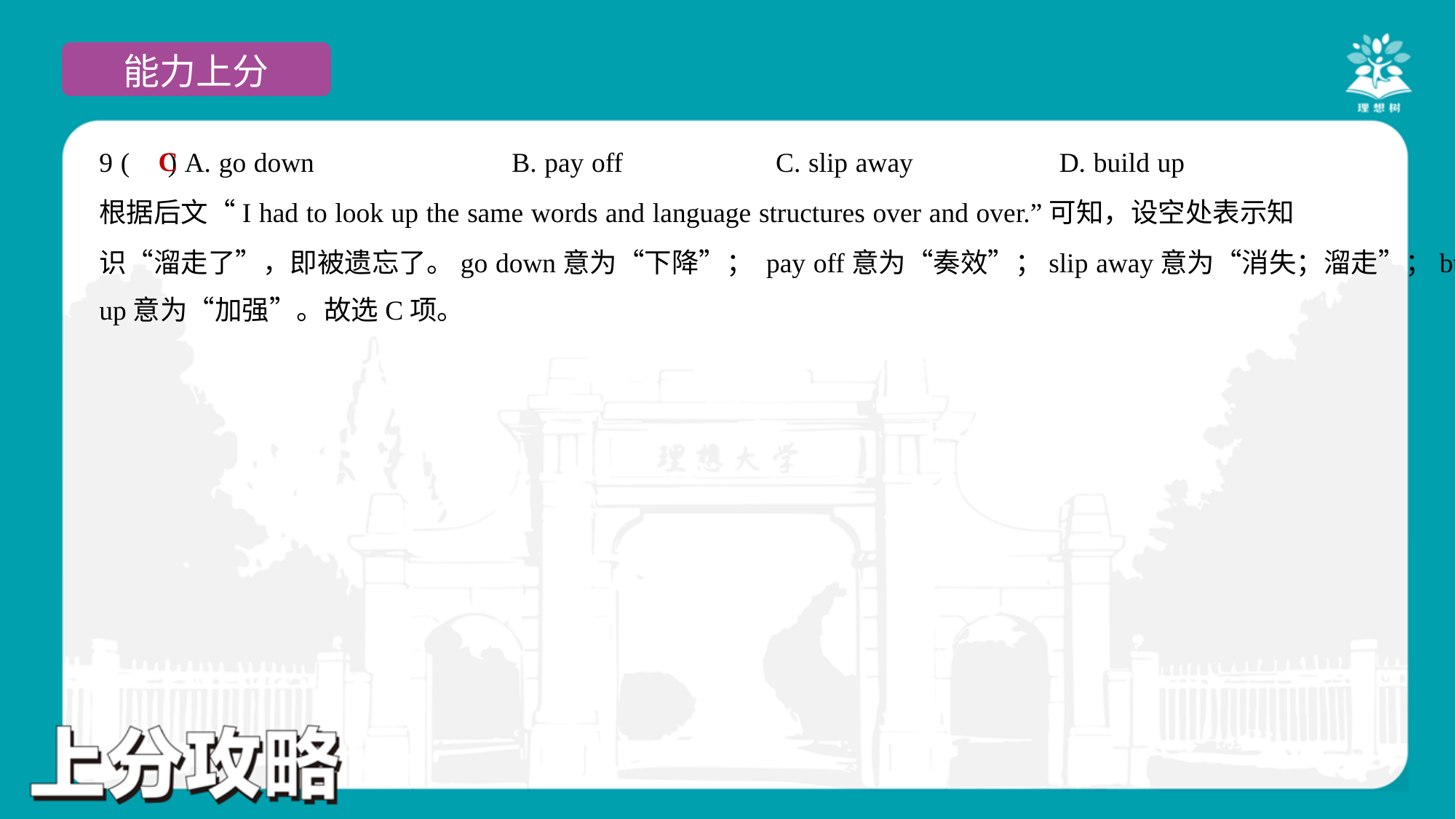

C
9 (     ) A. go down	B. pay off	C. slip away	D. build up
根据后文“I had to look up the same words and language structures over and over.”可知，设空处表示知
识“溜走了”，即被遗忘了。go down意为“下降”； pay off意为“奏效”；slip away意为“消失；溜走”；build
up意为“加强”。故选C项。